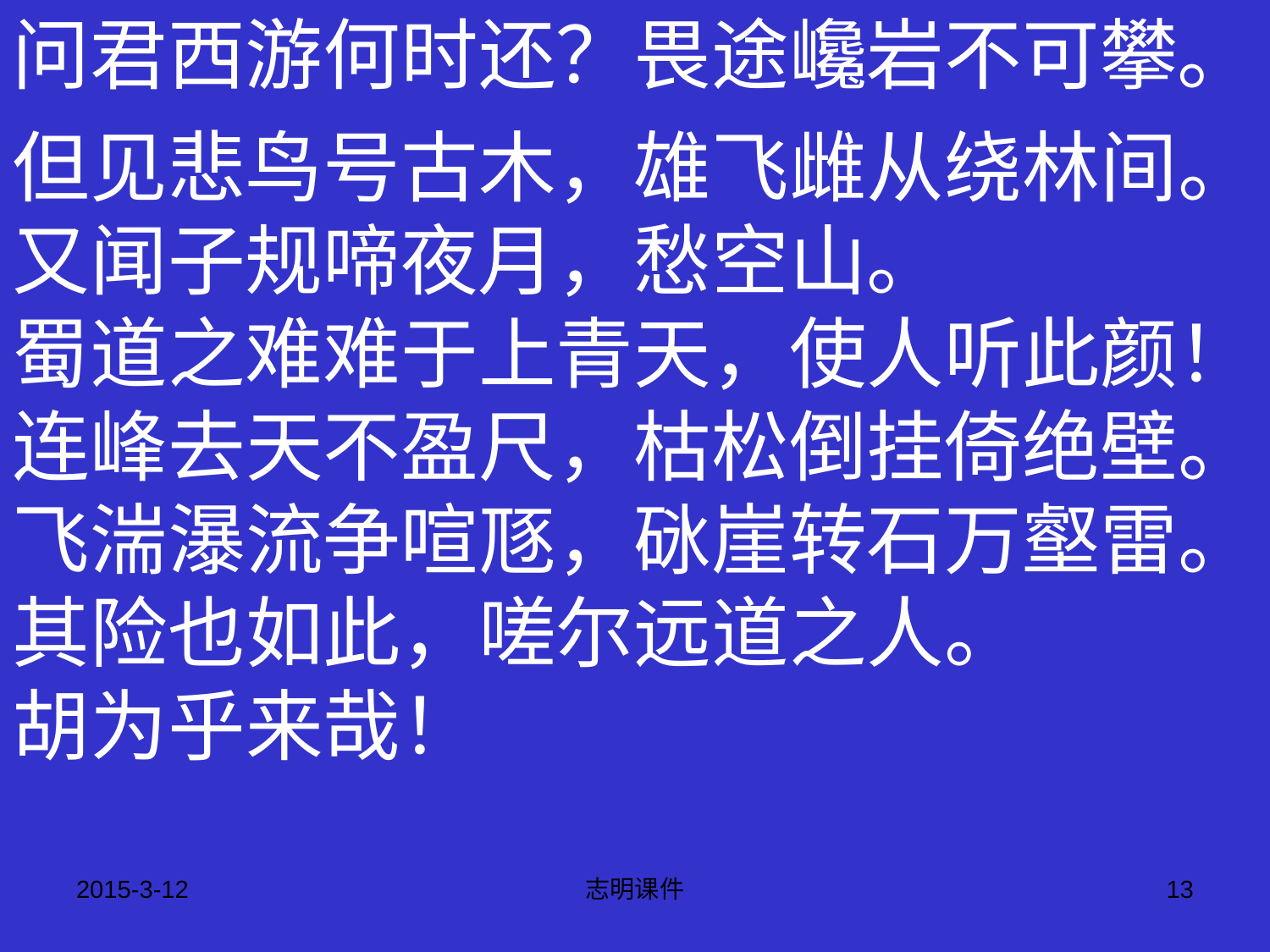

问君西游何时还？畏途巉岩不可攀。
但见悲鸟号古木，雄飞雌从绕林间。
又闻子规啼夜月，愁空山。
蜀道之难难于上青天，使人听此颜！
连峰去天不盈尺，枯松倒挂倚绝壁。
飞湍瀑流争喧豗，砯崖转石万壑雷。
其险也如此，嗟尔远道之人。
胡为乎来哉！
2015-3-12
志明课件
13